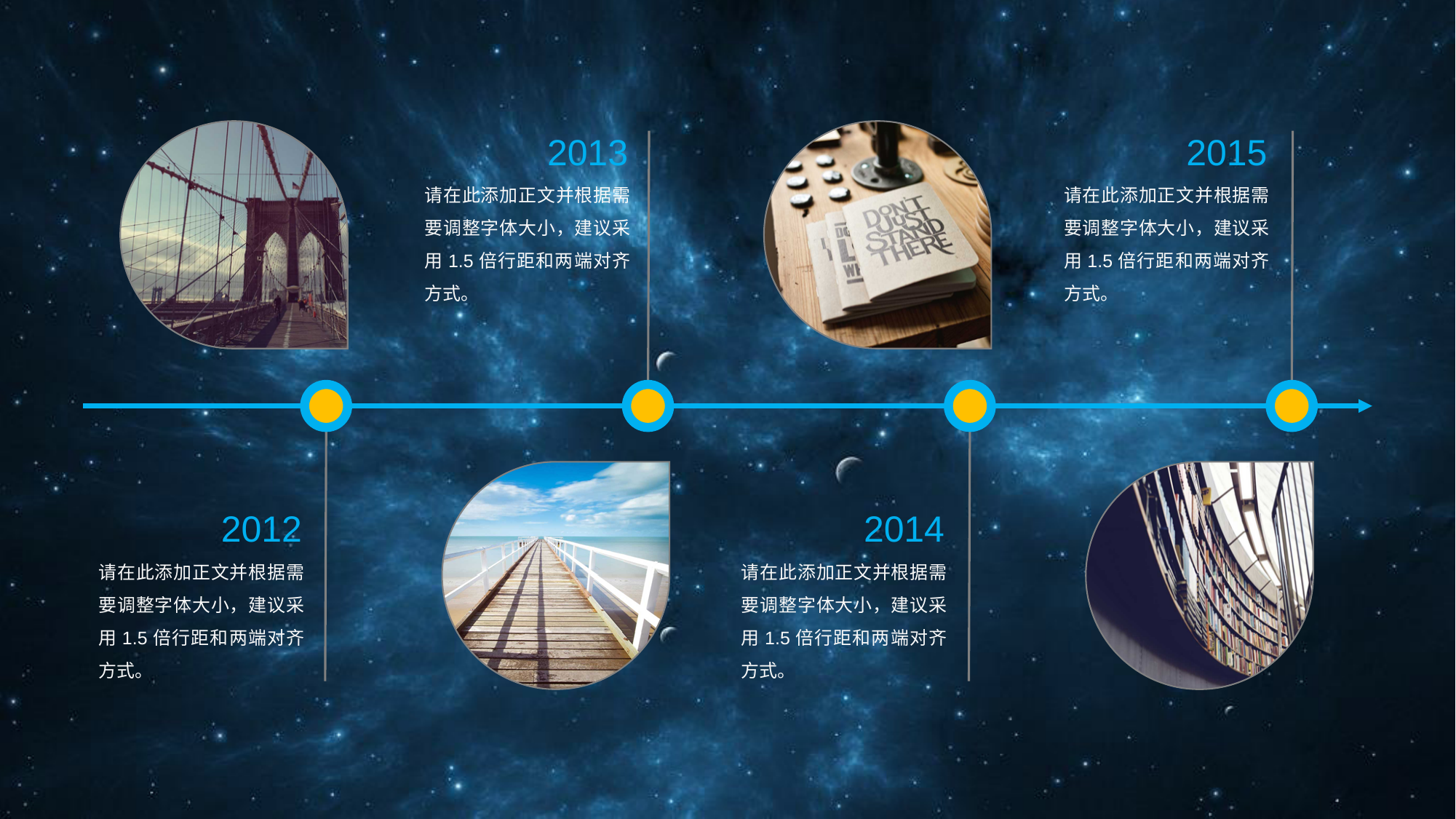

2013
2015
请在此添加正文并根据需要调整字体大小，建议采用1.5倍行距和两端对齐方式。
请在此添加正文并根据需要调整字体大小，建议采用1.5倍行距和两端对齐方式。

2012
2014
请在此添加正文并根据需要调整字体大小，建议采用1.5倍行距和两端对齐方式。
请在此添加正文并根据需要调整字体大小，建议采用1.5倍行距和两端对齐方式。